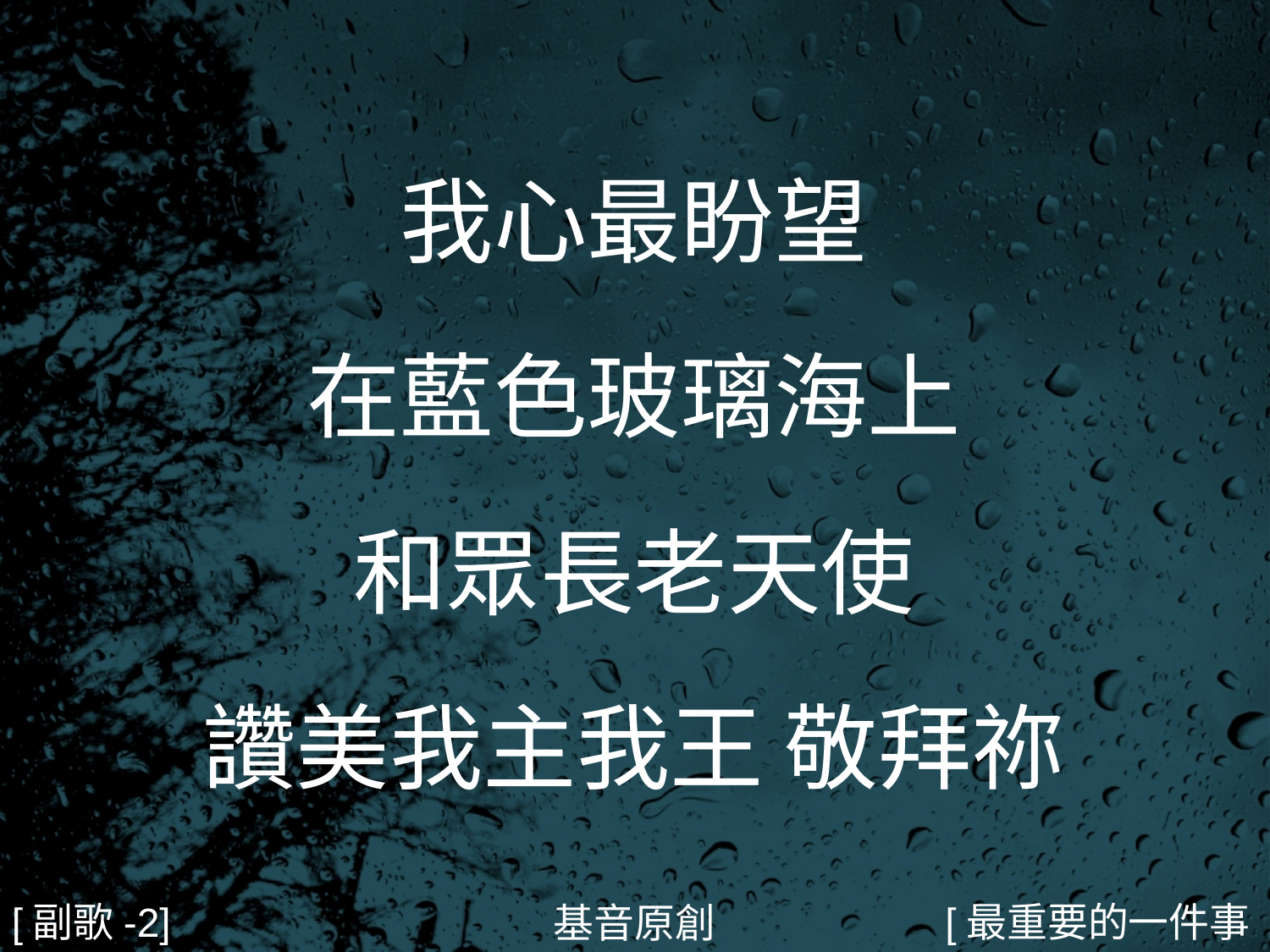

我心最盼望

在藍色玻璃海上

和眾長老天使

讚美我主我王 敬拜祢
#

[副歌-2]
[最重要的一件事4/4]
基音原創